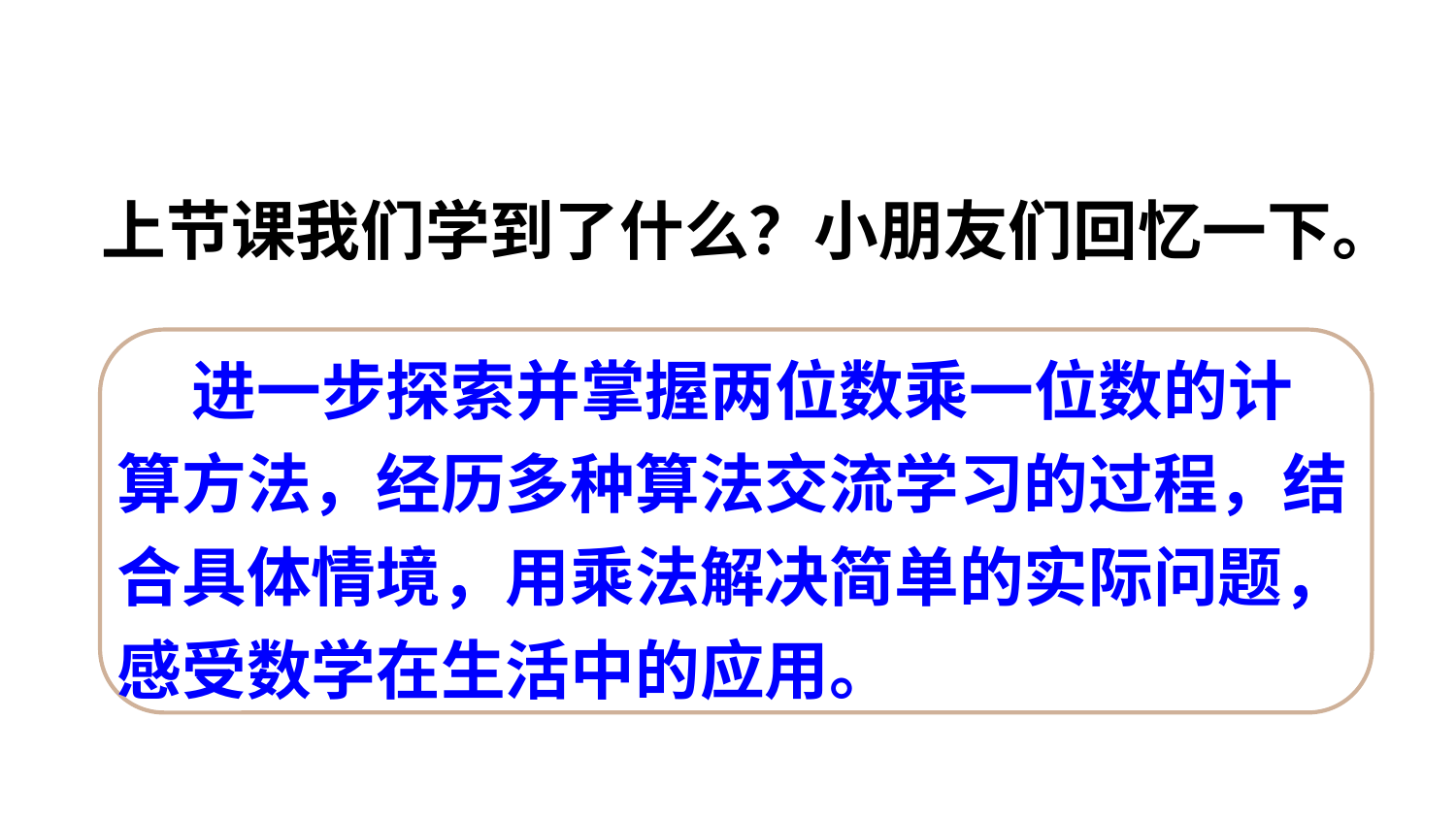

上节课我们学到了什么？小朋友们回忆一下。
    进一步探索并掌握两位数乘一位数的计算方法，经历多种算法交流学习的过程，结合具体情境，用乘法解决简单的实际问题，感受数学在生活中的应用。